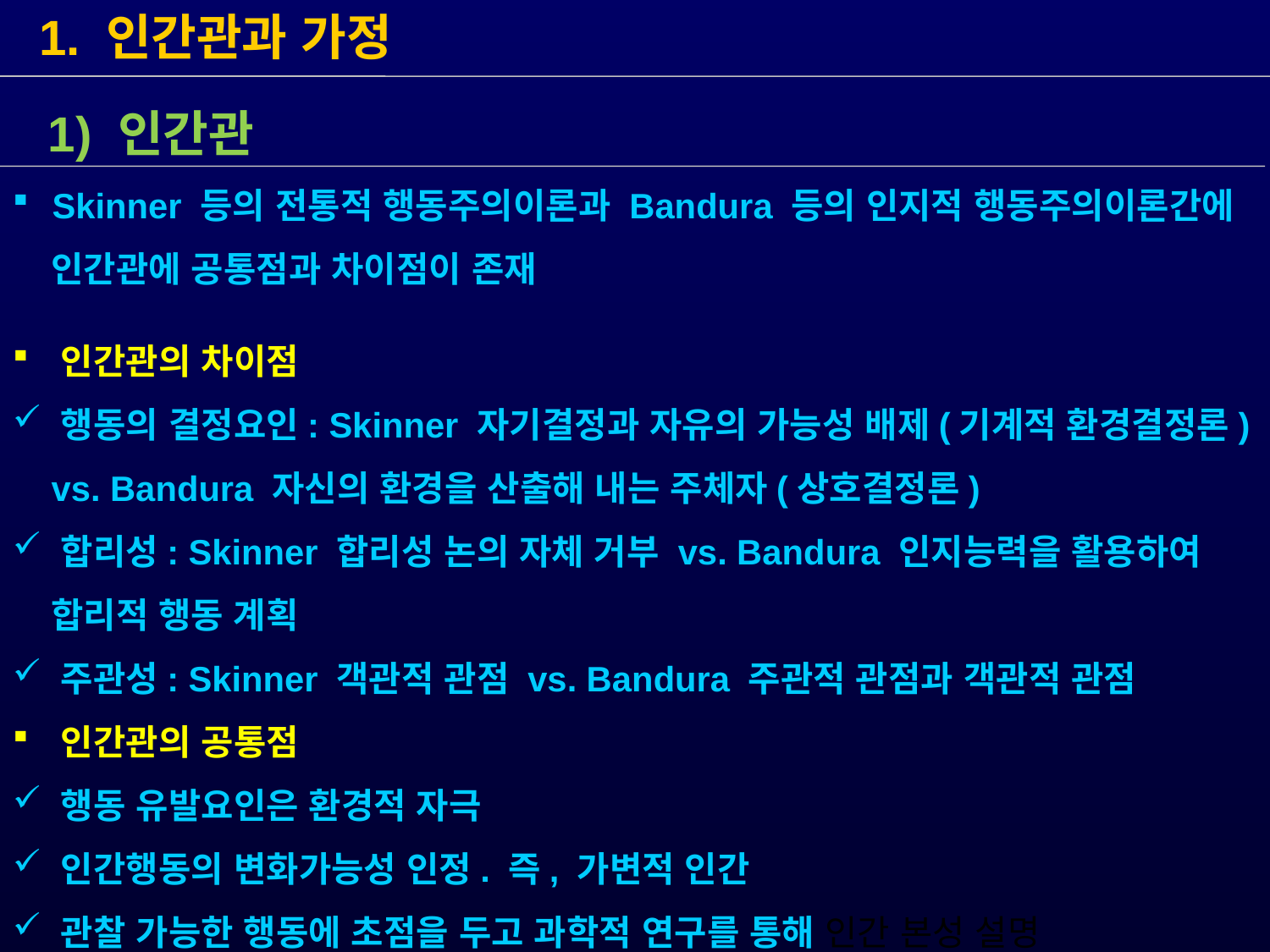

1. 인간관과 가정

  1) 인간관

 Skinner 등의 전통적 행동주의이론과 Bandura 등의 인지적 행동주의이론간에
   인간관에 공통점과 차이점이 존재

 인간관의 차이점
 행동의 결정요인: Skinner 자기결정과 자유의 가능성 배제(기계적 환경결정론)
    vs. Bandura 자신의 환경을 산출해 내는 주체자(상호결정론)
 합리성: Skinner 합리성 논의 자체 거부 vs. Bandura 인지능력을 활용하여
   합리적 행동 계획
 주관성: Skinner 객관적 관점 vs. Bandura 주관적 관점과 객관적 관점
 인간관의 공통점
 행동 유발요인은 환경적 자극
 인간행동의 변화가능성 인정. 즉, 가변적 인간
 관찰 가능한 행동에 초점을 두고 과학적 연구를 통해 인간 본성 설명